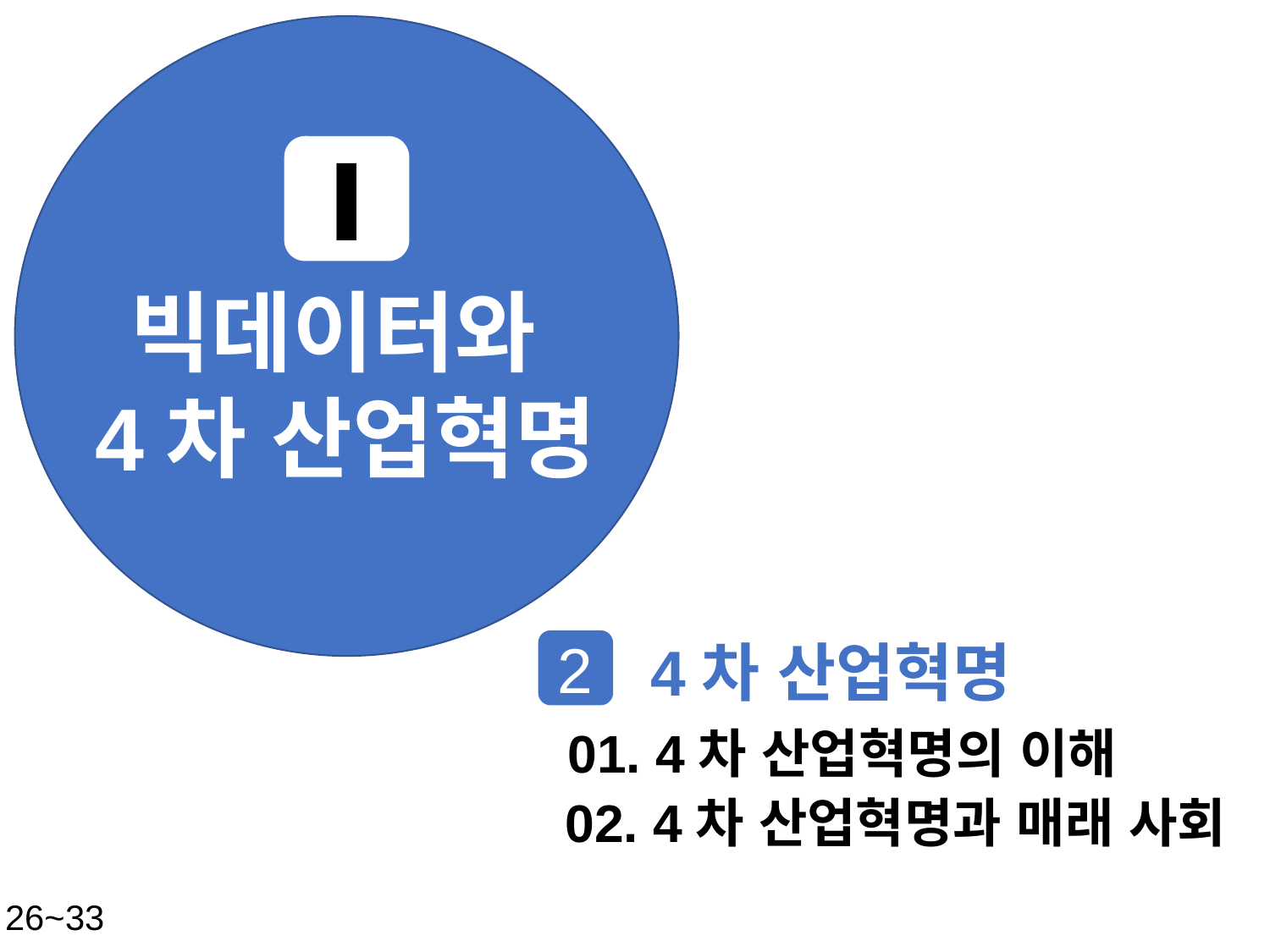

Ⅰ
빅데이터와
4차 산업혁명
4차 산업혁명
2
01. 4차 산업혁명의 이해
02. 4차 산업혁명과 매래 사회
P. 26~33